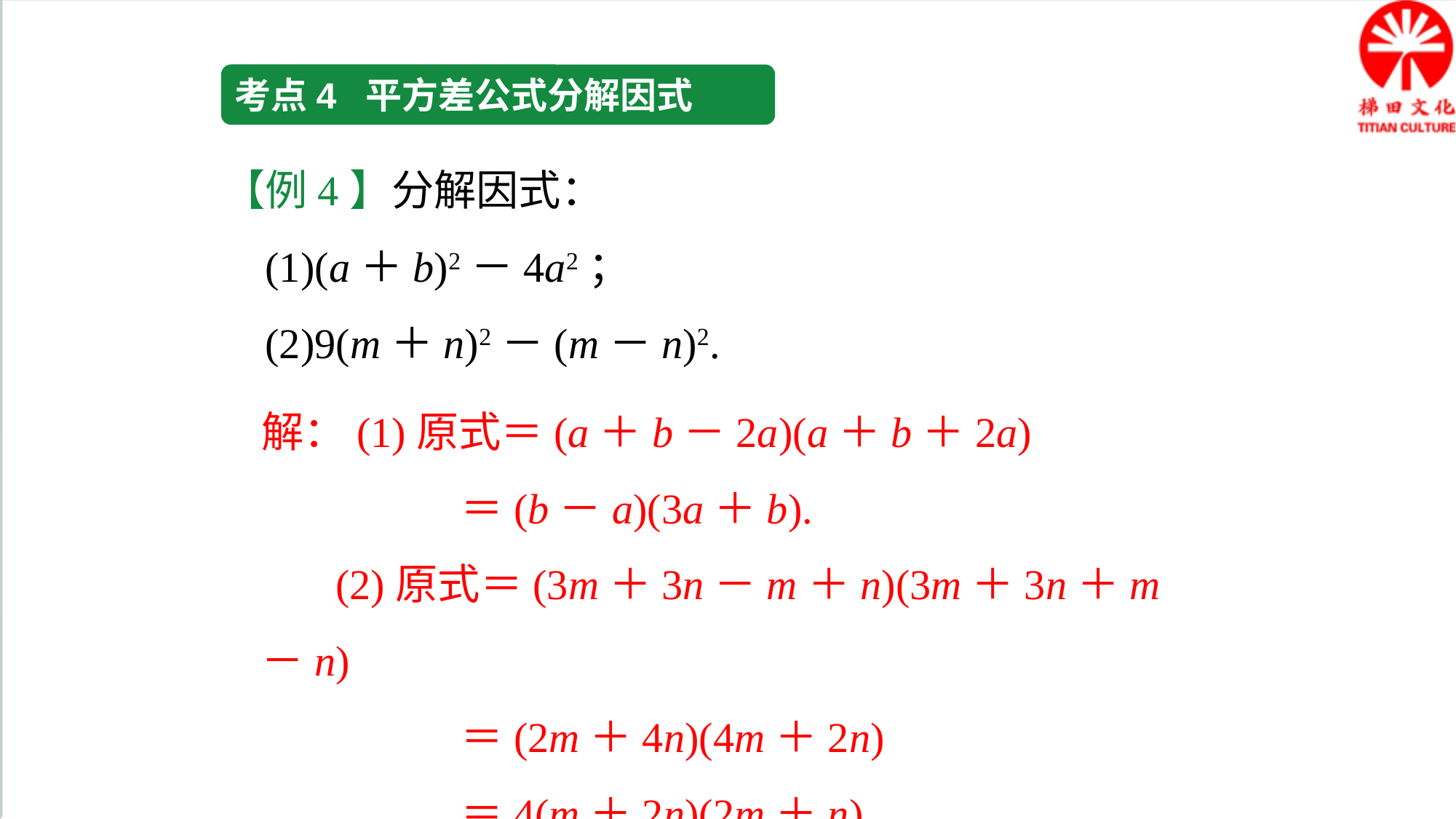

考点4  平方差公式分解因式
【例4】分解因式：
    (1)(a＋b)2－4a2；
    (2)9(m＋n)2－(m－n)2.
解：(1)原式＝(a＋b－2a)(a＋b＋2a)
                    ＝(b－a)(3a＋b).
       (2)原式＝(3m＋3n－m＋n)(3m＋3n＋m－n)
                    ＝(2m＋4n)(4m＋2n)
                    ＝4(m＋2n)(2m＋n)．